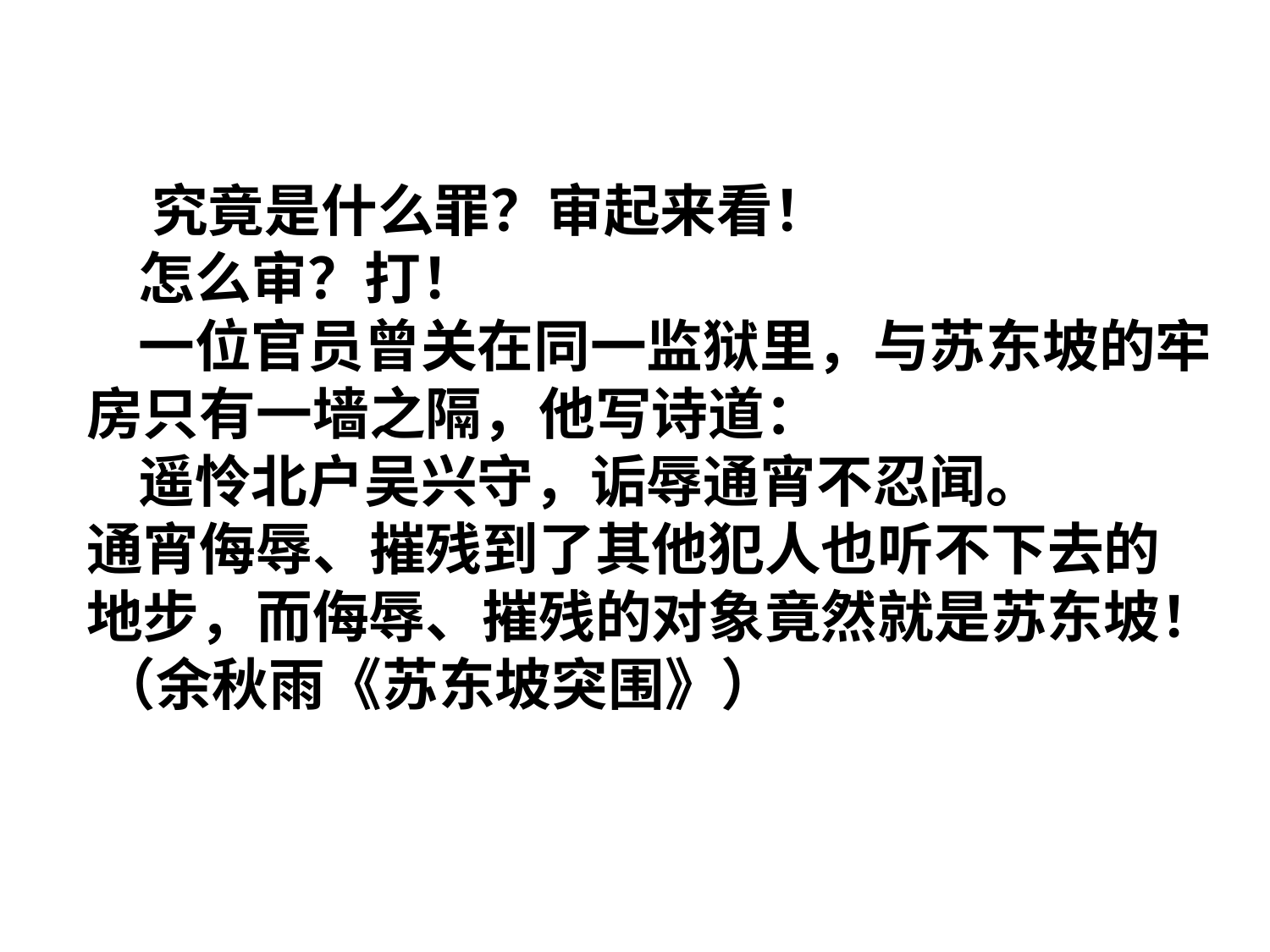

究竟是什么罪？审起来看！
    怎么审？打！
    一位官员曾关在同一监狱里，与苏东坡的牢房只有一墙之隔，他写诗道：
    遥怜北户吴兴守，诟辱通宵不忍闻。
通宵侮辱、摧残到了其他犯人也听不下去的地步，而侮辱、摧残的对象竟然就是苏东坡！ （余秋雨《苏东坡突围》）